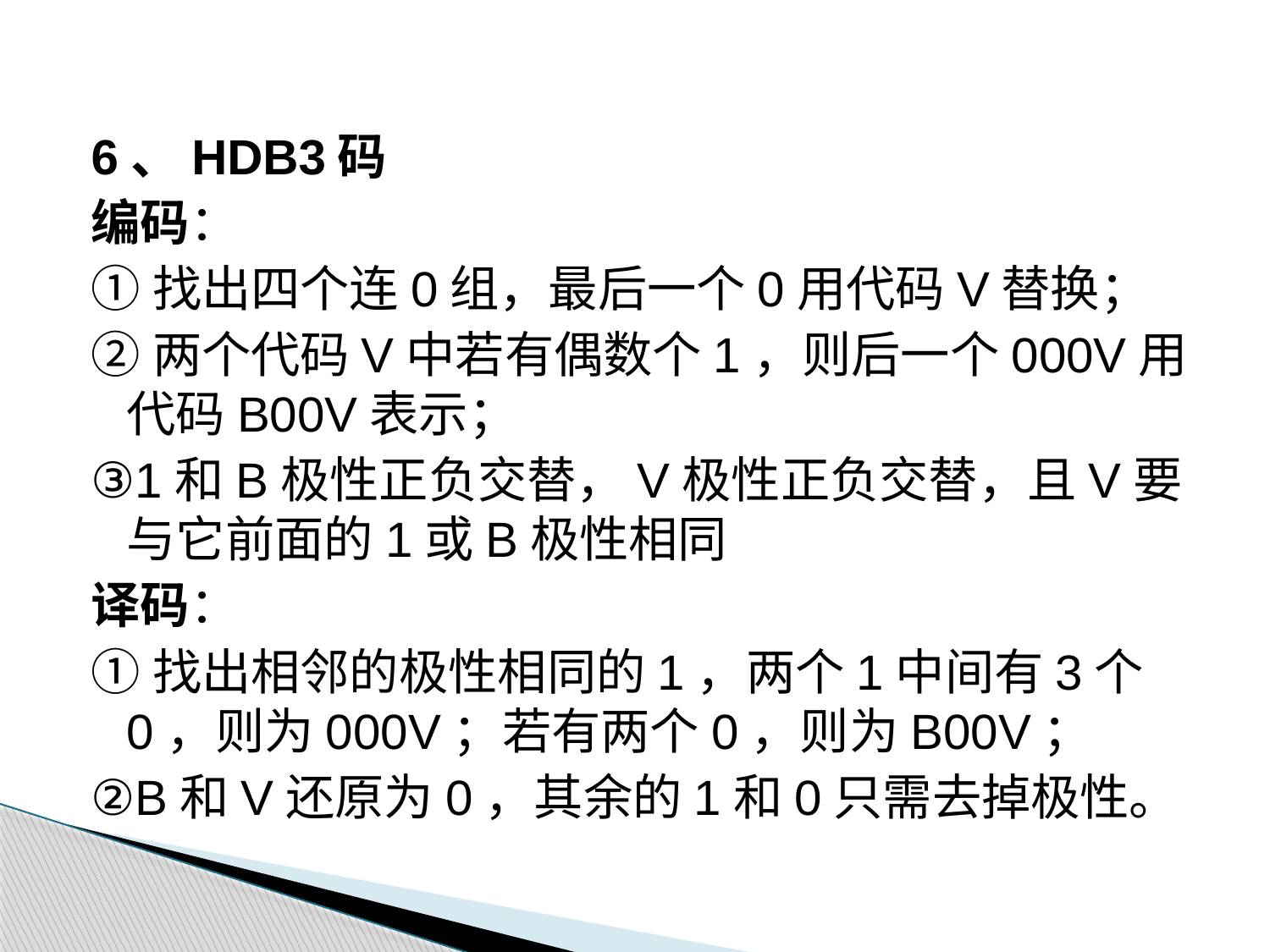

6、HDB3码
编码：
①找出四个连0组，最后一个0用代码V替换；
②两个代码V中若有偶数个1，则后一个000V用代码B00V表示；
③1和B极性正负交替，V极性正负交替，且V要与它前面的1或B极性相同
译码：
①找出相邻的极性相同的1，两个1中间有3个0，则为000V；若有两个0，则为B00V；
②B和V还原为0，其余的1和0只需去掉极性。